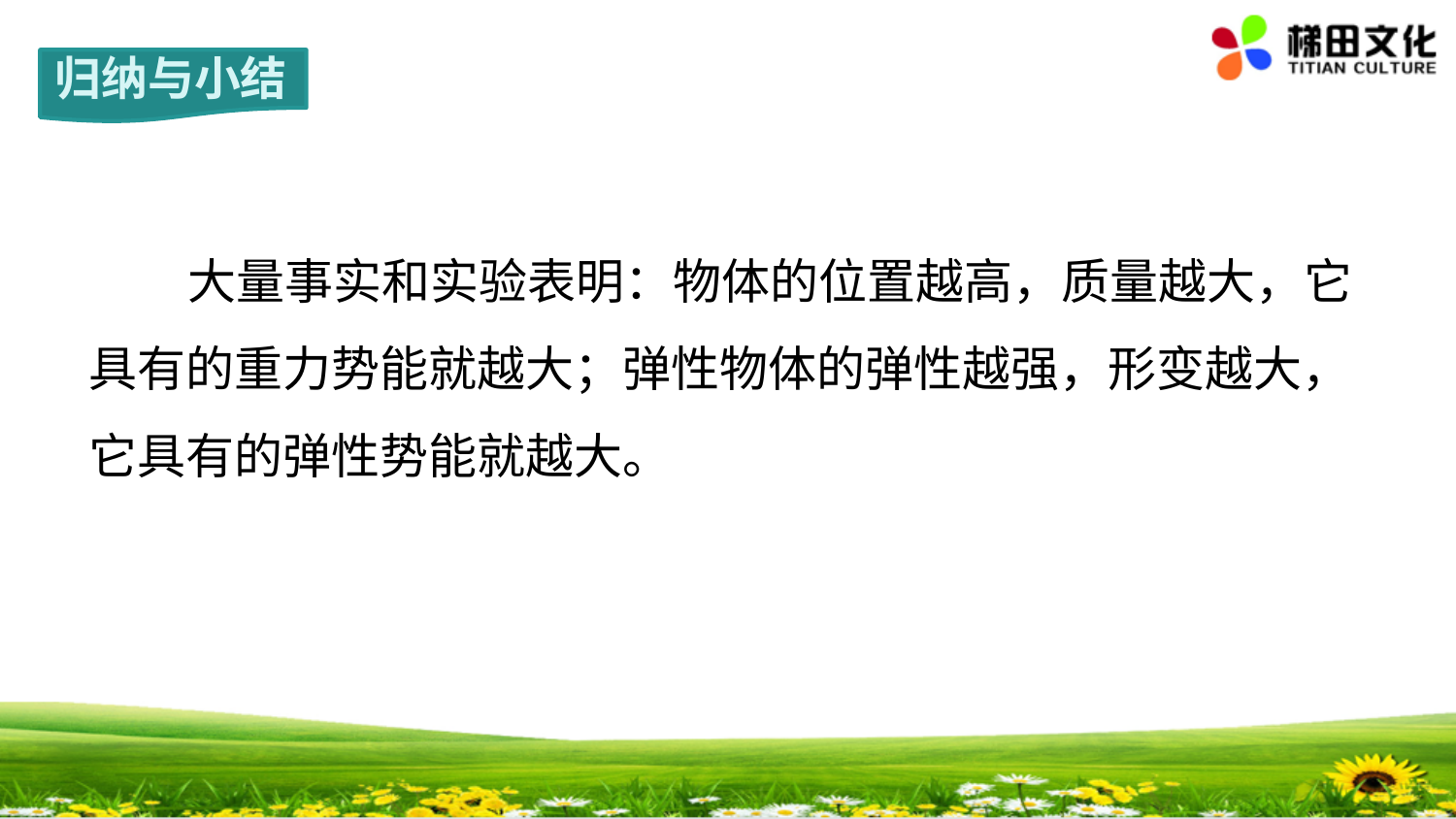

归纳与小结

        大量事实和实验表明：物体的位置越高，质量越大，它具有的重力势能就越大；弹性物体的弹性越强，形变越大，它具有的弹性势能就越大。